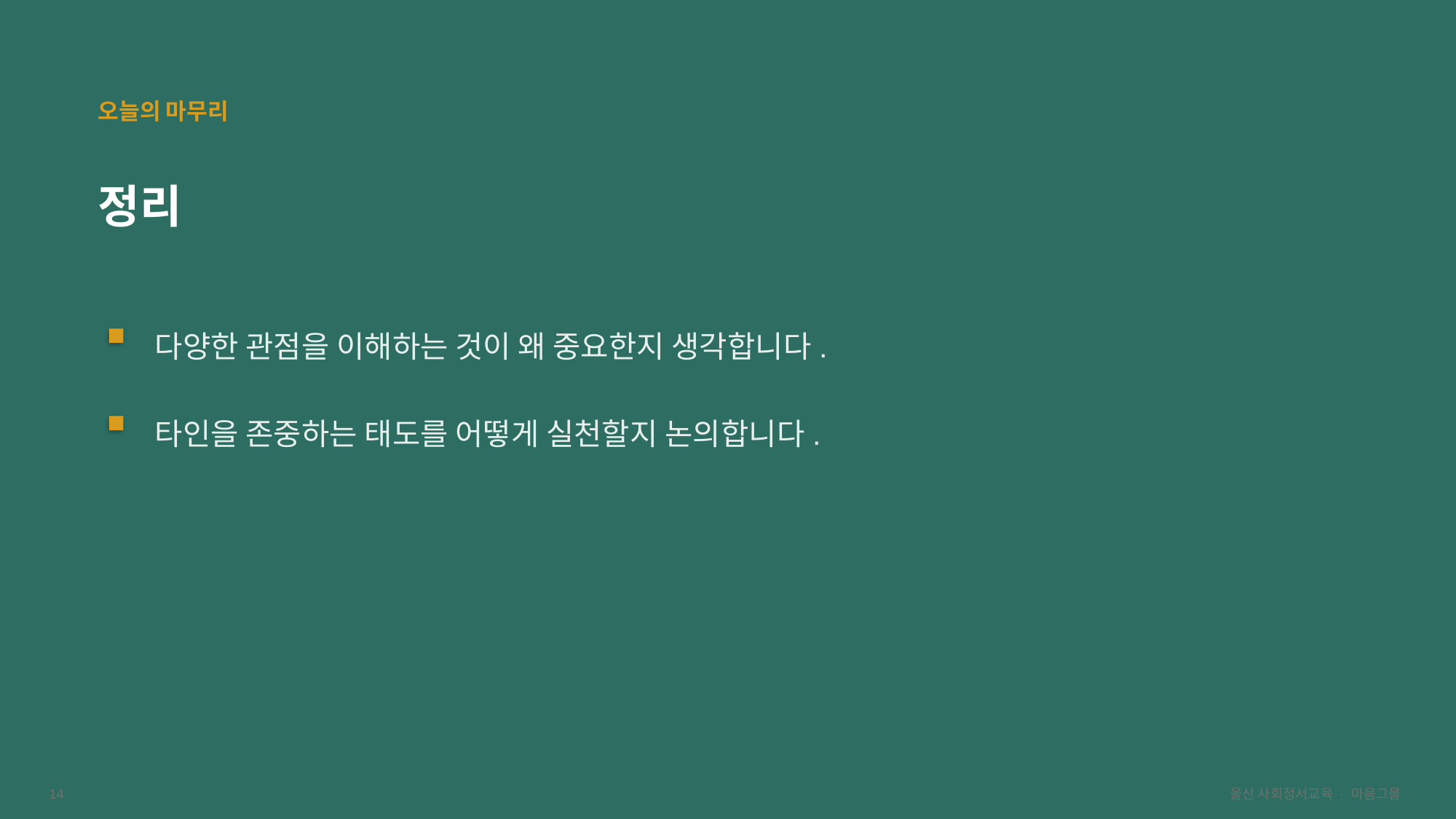

오늘의 마무리
정리
다양한 관점을 이해하는 것이 왜 중요한지 생각합니다.

타인을 존중하는 태도를 어떻게 실천할지 논의합니다.

14
울산 사회정서교육 · 마음그물